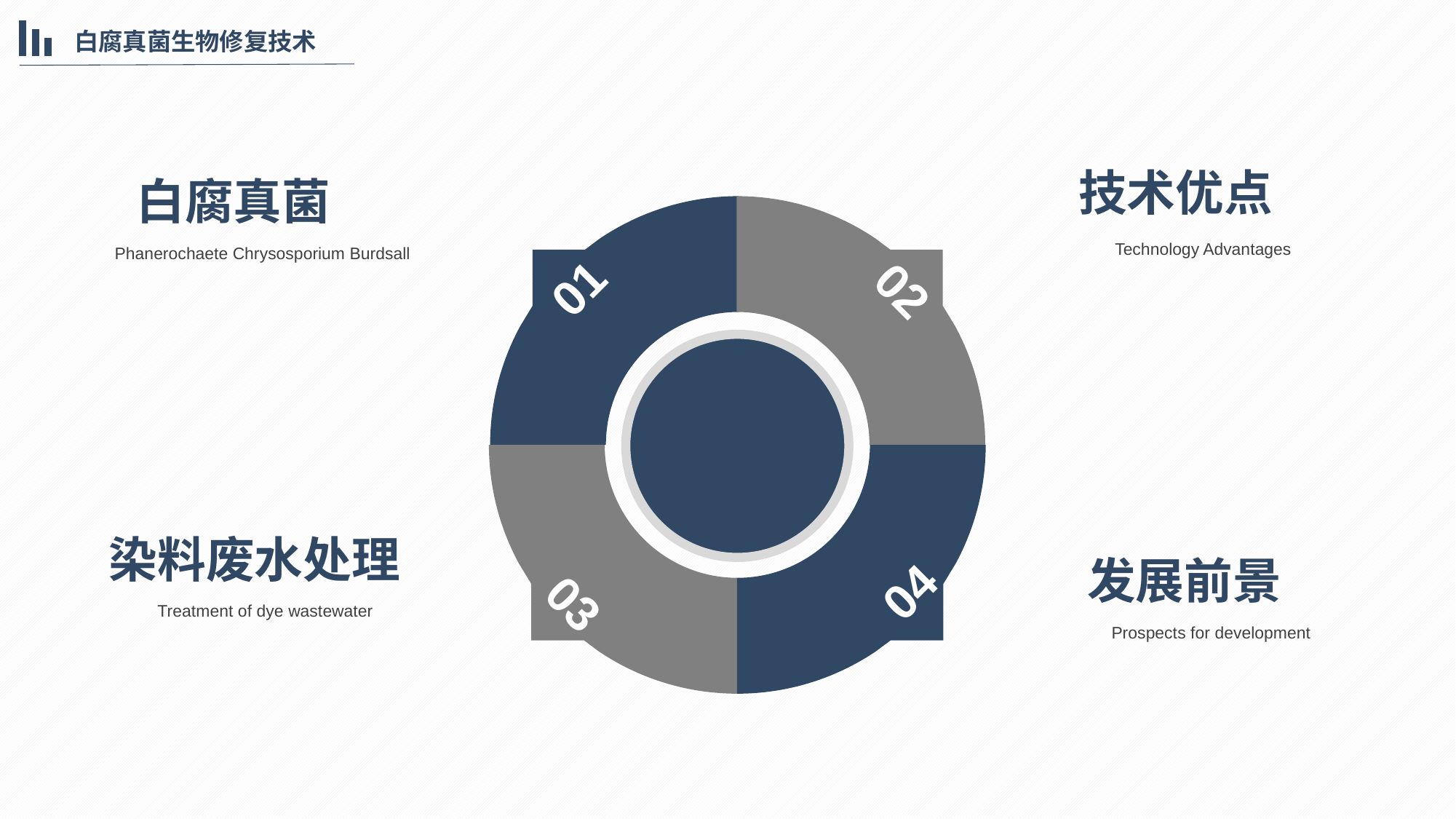

白腐真菌生物修复技术

技术优点
白腐真菌

01
02

04
03
Technology Advantages
Phanerochaete Chrysosporium Burdsall

染料废水处理
发展前景
Treatment of dye wastewater
Prospects for development